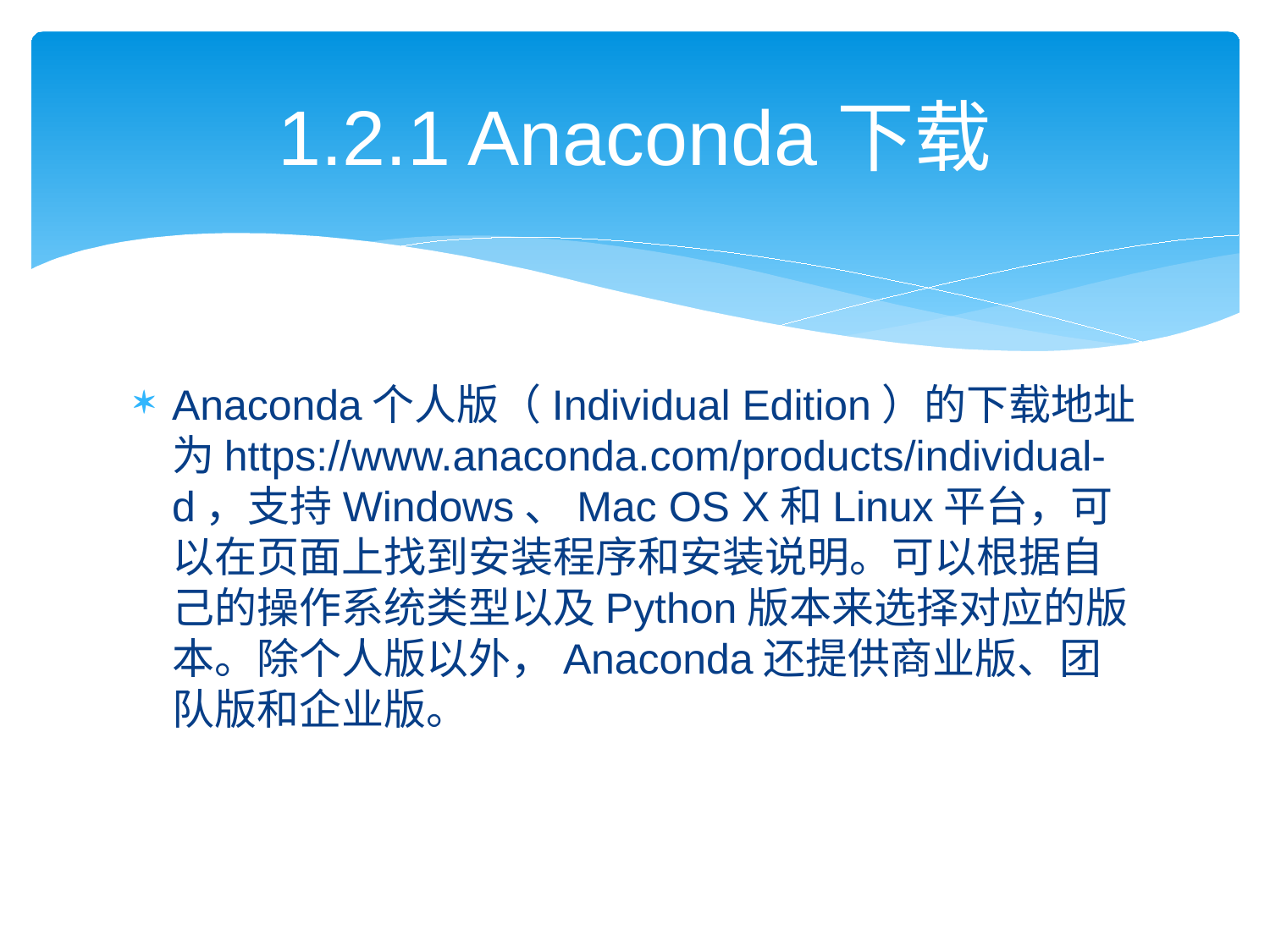

# 1.2.1 Anaconda下载
Anaconda个人版（Individual Edition）的下载地址为https://www.anaconda.com/products/individual-d，支持Windows、Mac OS X和Linux平台，可以在页面上找到安装程序和安装说明。可以根据自己的操作系统类型以及Python版本来选择对应的版本。除个人版以外，Anaconda还提供商业版、团队版和企业版。